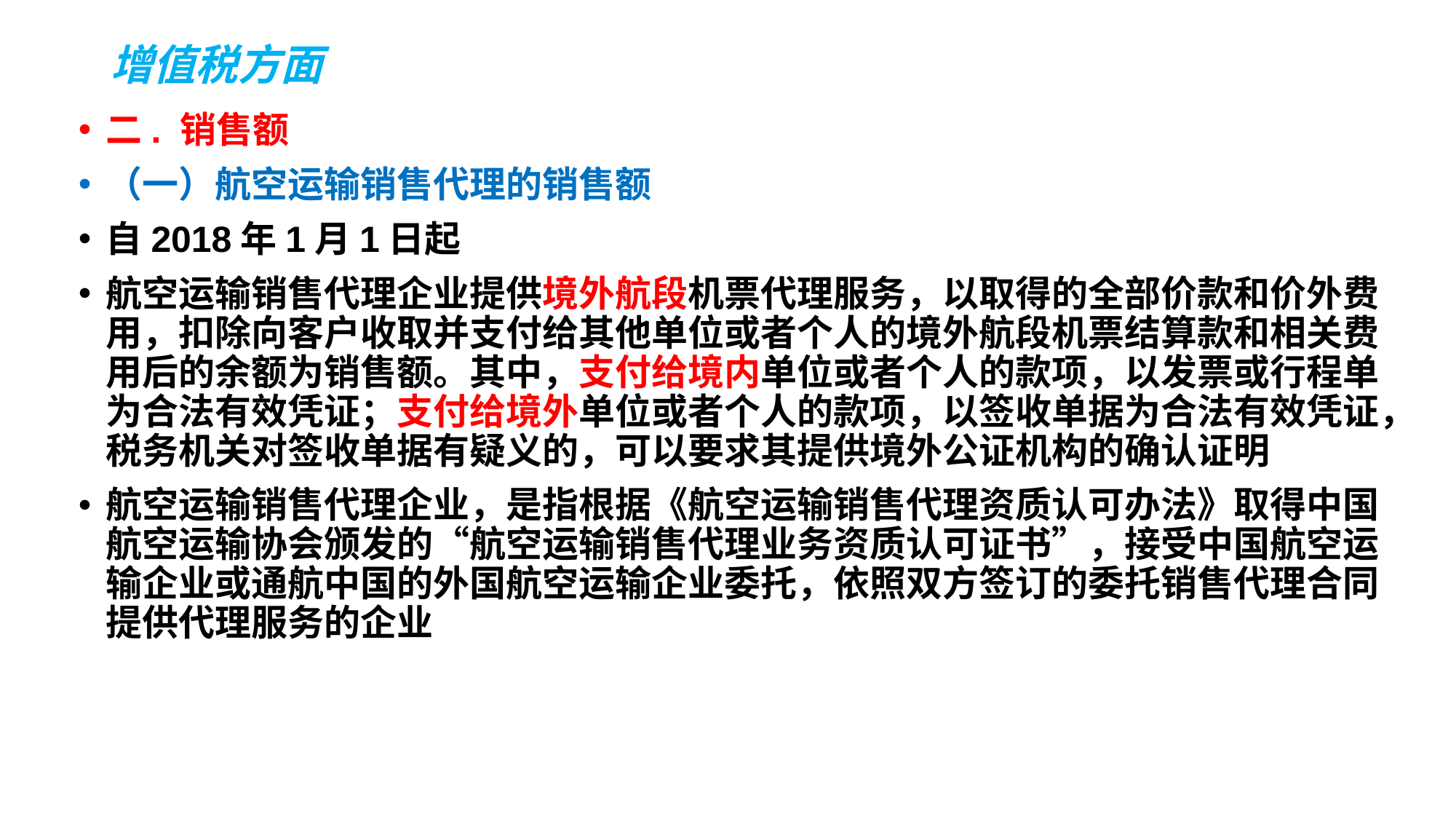

# 增值税方面
二. 销售额
（一）航空运输销售代理的销售额
自2018年1月1日起
航空运输销售代理企业提供境外航段机票代理服务，以取得的全部价款和价外费用，扣除向客户收取并支付给其他单位或者个人的境外航段机票结算款和相关费用后的余额为销售额。其中，支付给境内单位或者个人的款项，以发票或行程单为合法有效凭证；支付给境外单位或者个人的款项，以签收单据为合法有效凭证，税务机关对签收单据有疑义的，可以要求其提供境外公证机构的确认证明
航空运输销售代理企业，是指根据《航空运输销售代理资质认可办法》取得中国航空运输协会颁发的“航空运输销售代理业务资质认可证书”，接受中国航空运输企业或通航中国的外国航空运输企业委托，依照双方签订的委托销售代理合同提供代理服务的企业